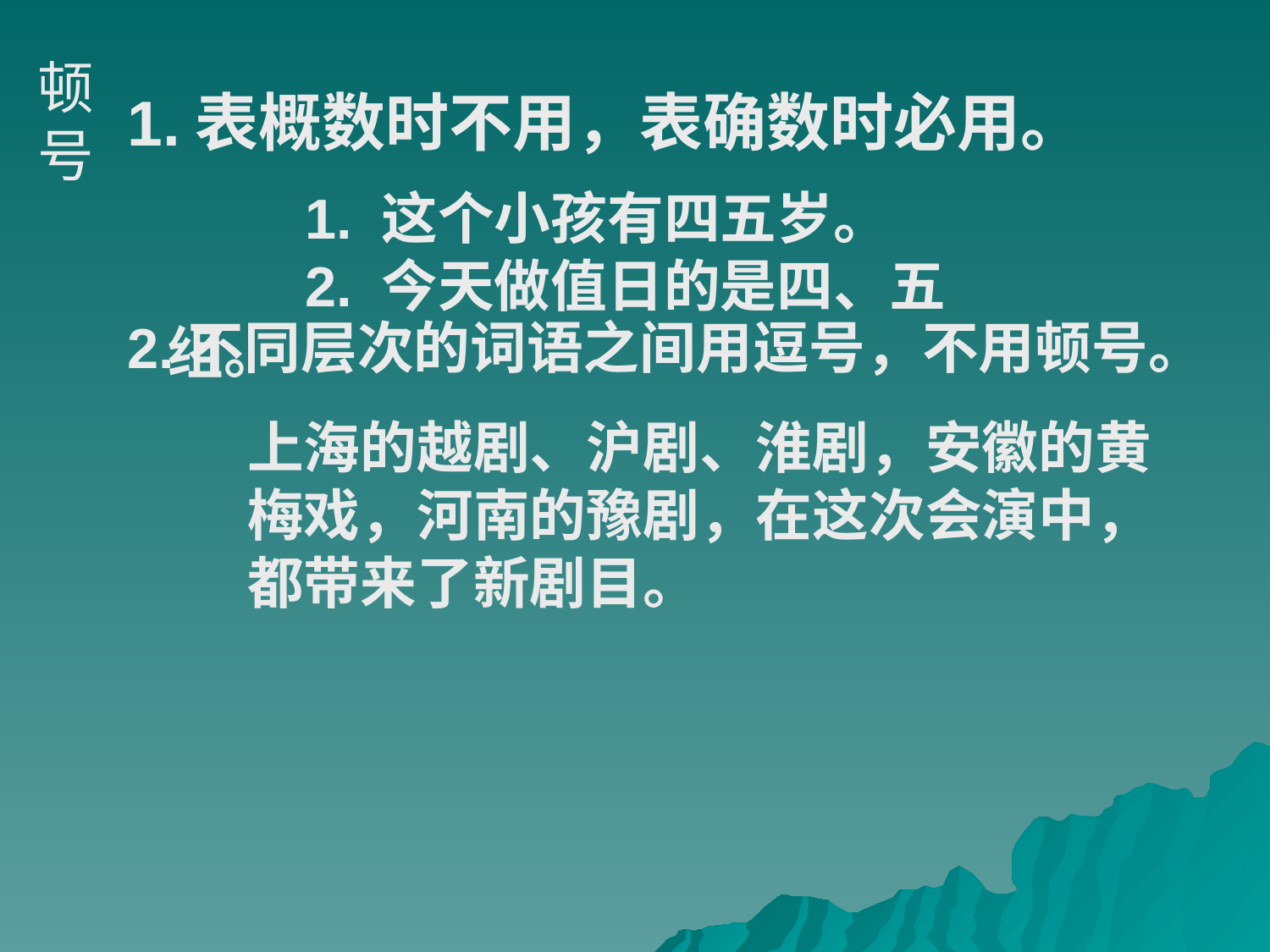

顿号
1.表概数时不用，表确数时必用。

       1. 这个小孩有四五岁。
       2. 今天做值日的是四、五组。
2.不同层次的词语之间用逗号，不用顿号。

上海的越剧、沪剧、淮剧，安徽的黄梅戏，河南的豫剧，在这次会演中，都带来了新剧目。